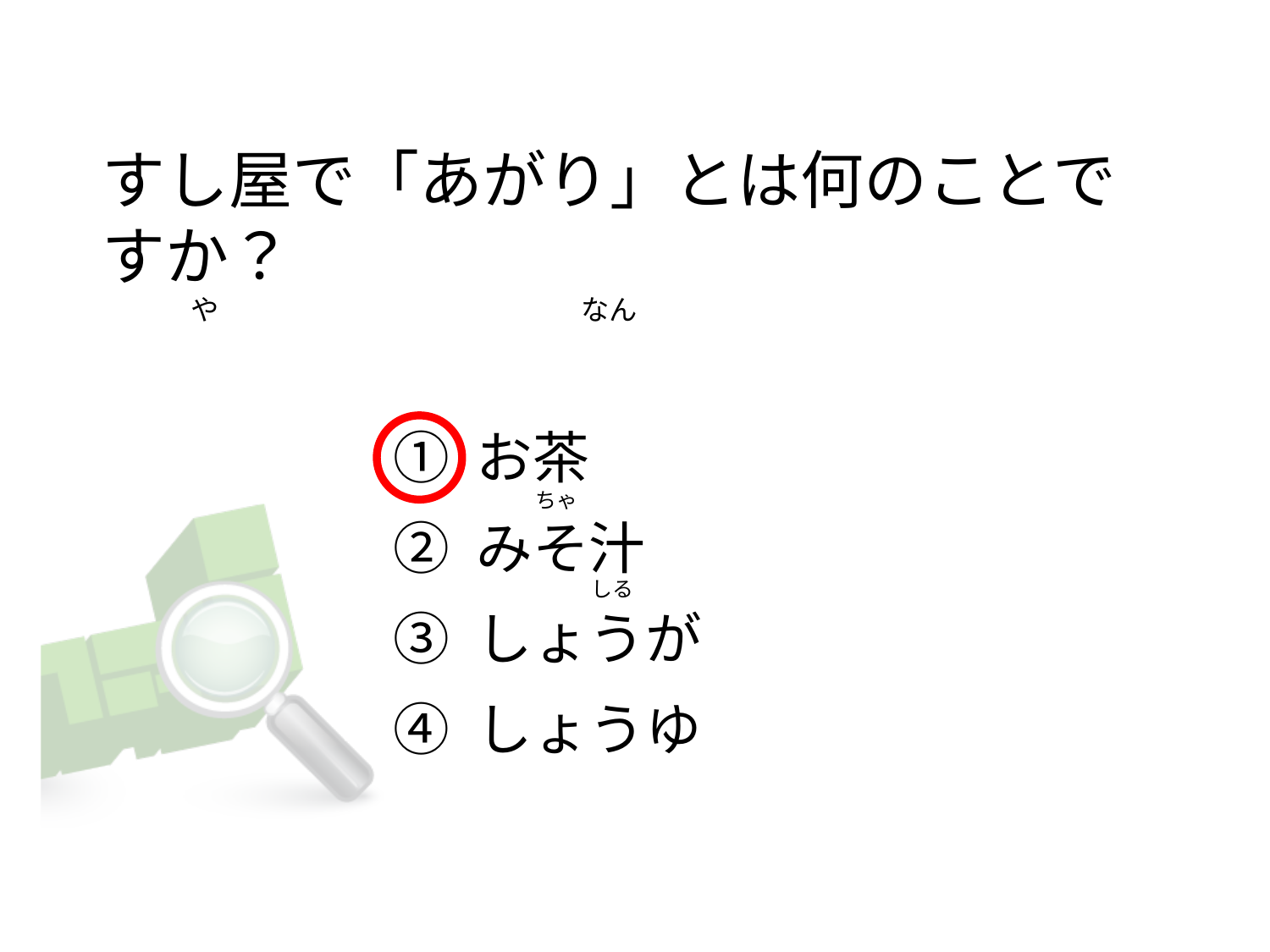

# すし屋で「あがり」とは何のことですか？               や                                                         なん

① お茶
② みそ汁
③ しょうが
④ しょうゆ
            ちゃ
                        しる